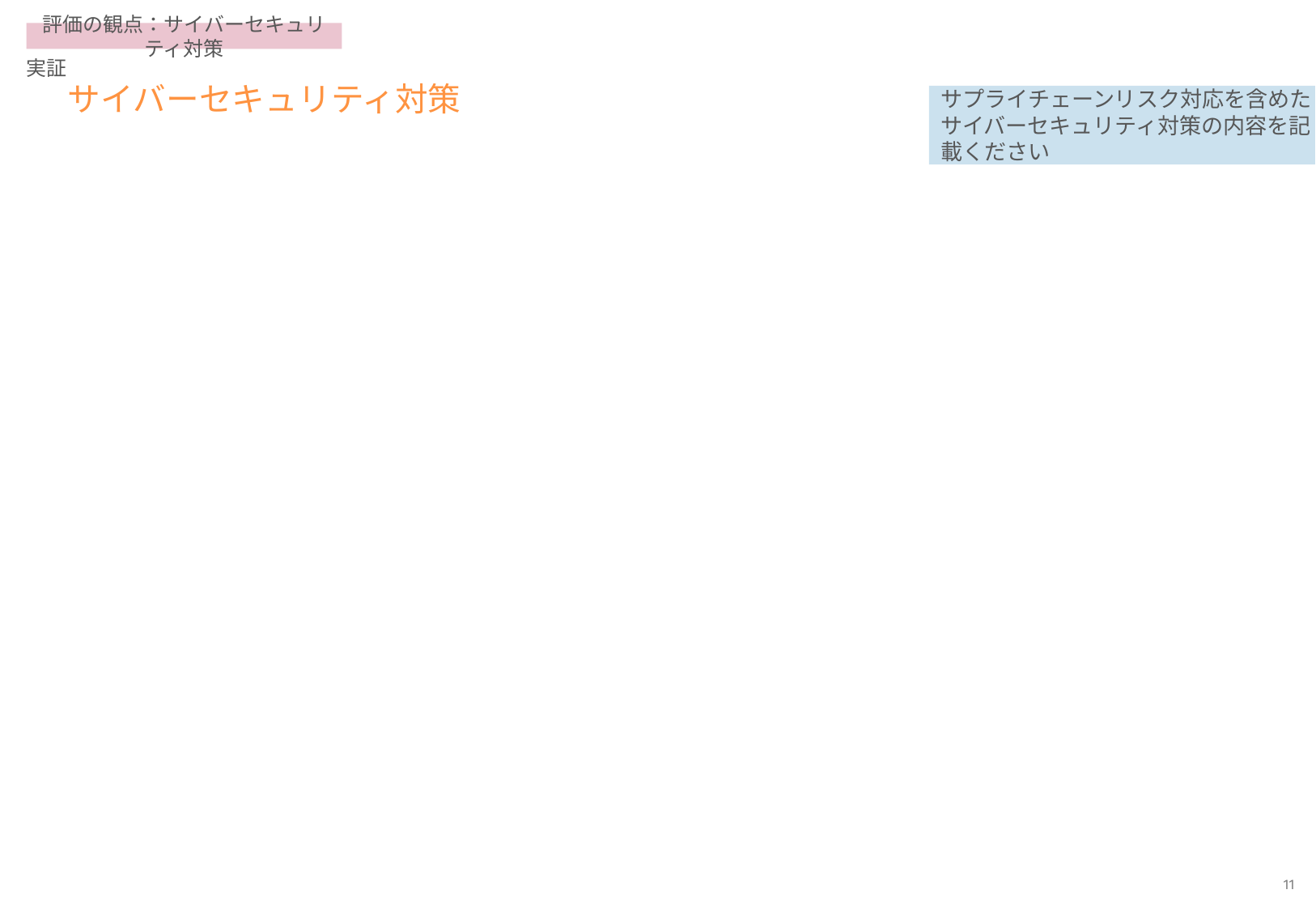

評価の観点：サイバーセキュリティ対策
実証
# サイバーセキュリティ対策
サプライチェーンリスク対応を含めたサイバーセキュリティ対策の内容を記載ください